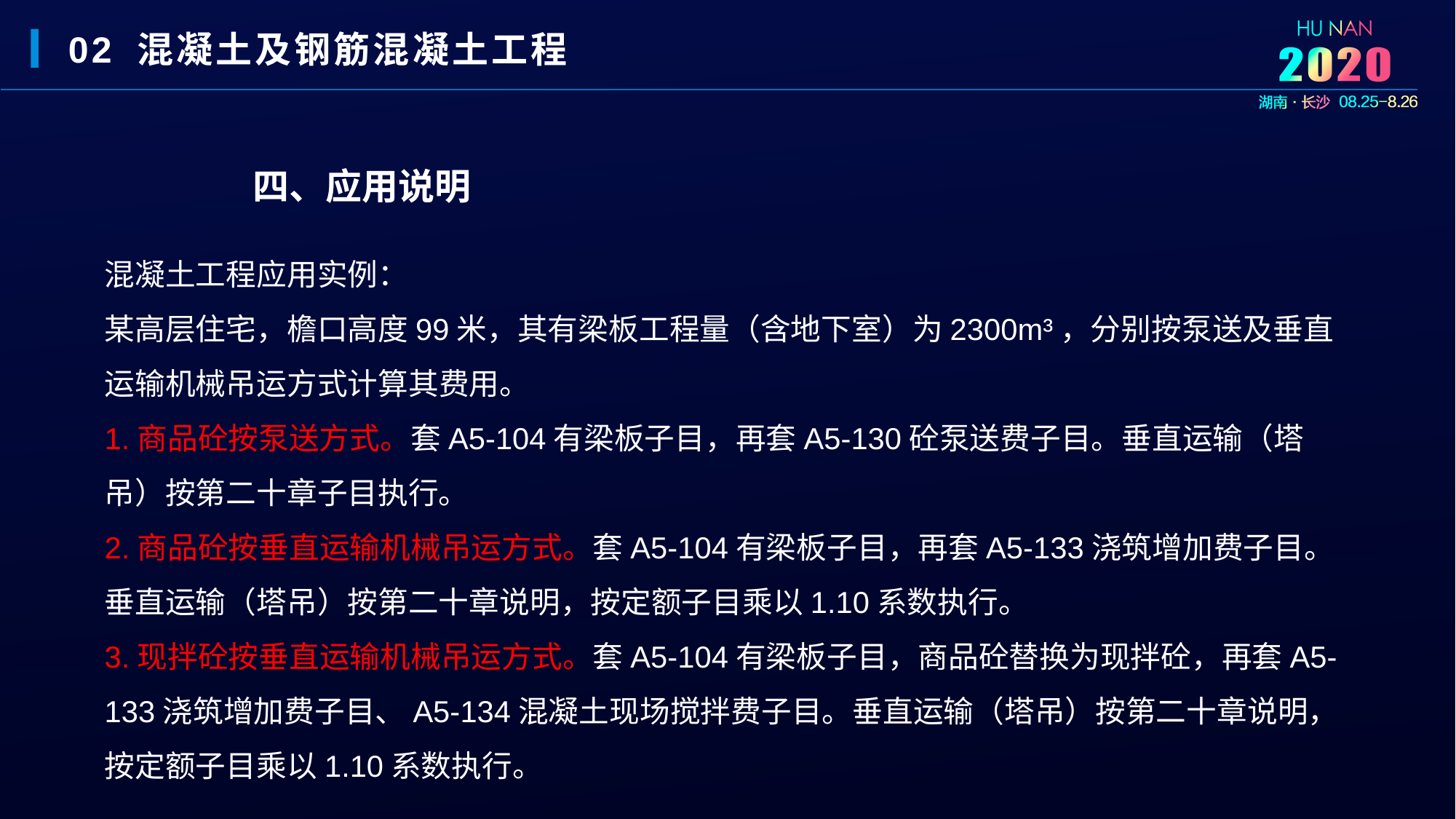

02 混凝土及钢筋混凝土工程
四、应用说明
混凝土工程应用实例：
某高层住宅，檐口高度99米，其有梁板工程量（含地下室）为2300m³，分别按泵送及垂直运输机械吊运方式计算其费用。
1.商品砼按泵送方式。套A5-104有梁板子目，再套A5-130砼泵送费子目。垂直运输（塔吊）按第二十章子目执行。
2.商品砼按垂直运输机械吊运方式。套A5-104有梁板子目，再套A5-133浇筑增加费子目。垂直运输（塔吊）按第二十章说明，按定额子目乘以1.10系数执行。
3.现拌砼按垂直运输机械吊运方式。套A5-104有梁板子目，商品砼替换为现拌砼，再套A5-133浇筑增加费子目、A5-134混凝土现场搅拌费子目。垂直运输（塔吊）按第二十章说明，按定额子目乘以1.10系数执行。